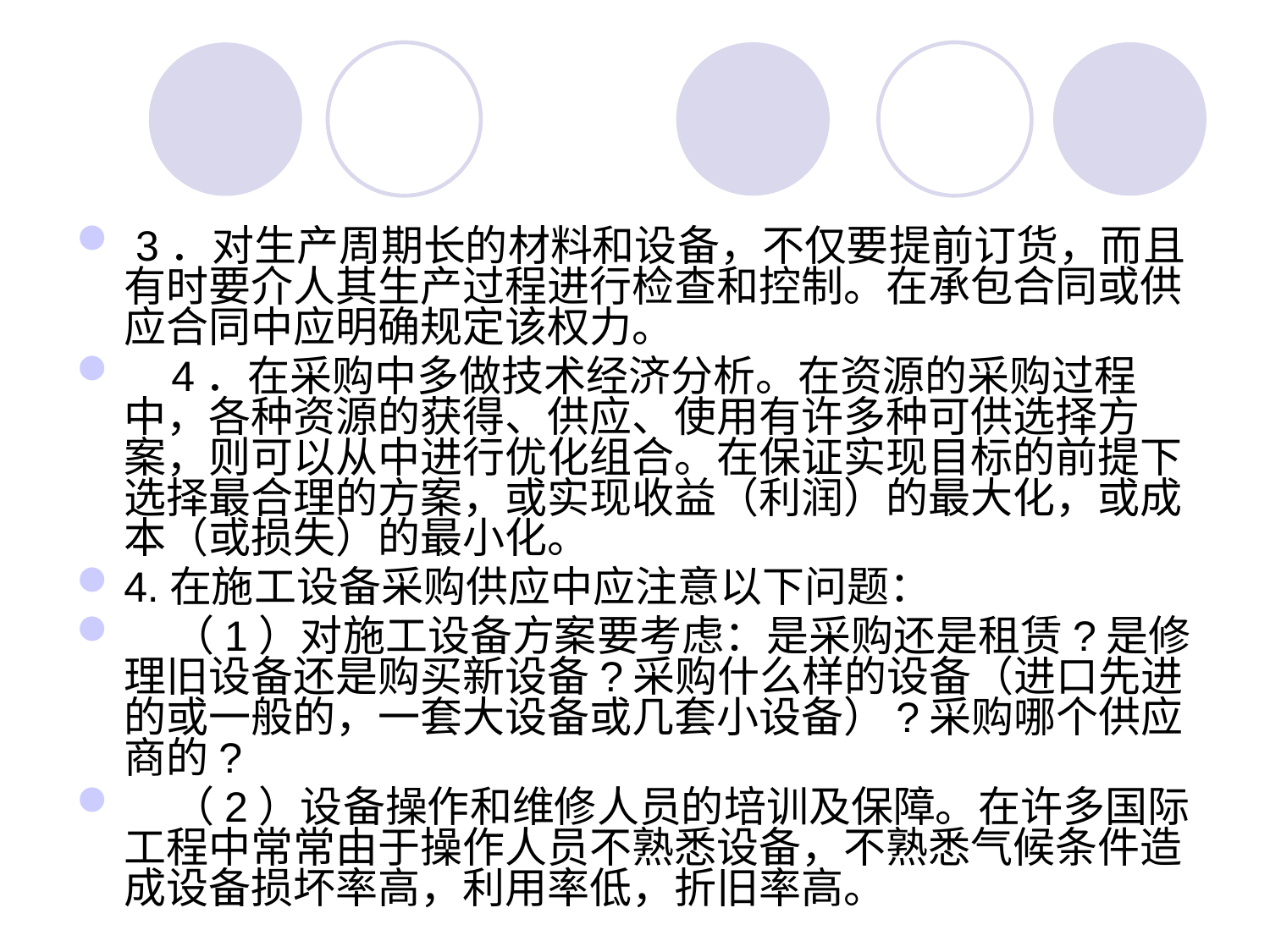

#
 3．对生产周期长的材料和设备，不仅要提前订货，而且有时要介人其生产过程进行检查和控制。在承包合同或供应合同中应明确规定该权力。
    4．在采购中多做技术经济分析。在资源的采购过程中，各种资源的获得、供应、使用有许多种可供选择方案，则可以从中进行优化组合。在保证实现目标的前提下选择最合理的方案，或实现收益（利润）的最大化，或成本（或损失）的最小化。
4.在施工设备采购供应中应注意以下问题：
    （1）对施工设备方案要考虑：是采购还是租赁?是修理旧设备还是购买新设备?采购什么样的设备（进口先进的或一般的，一套大设备或几套小设备）?采购哪个供应商的?
    （2）设备操作和维修人员的培训及保障。在许多国际工程中常常由于操作人员不熟悉设备，不熟悉气候条件造成设备损坏率高，利用率低，折旧率高。